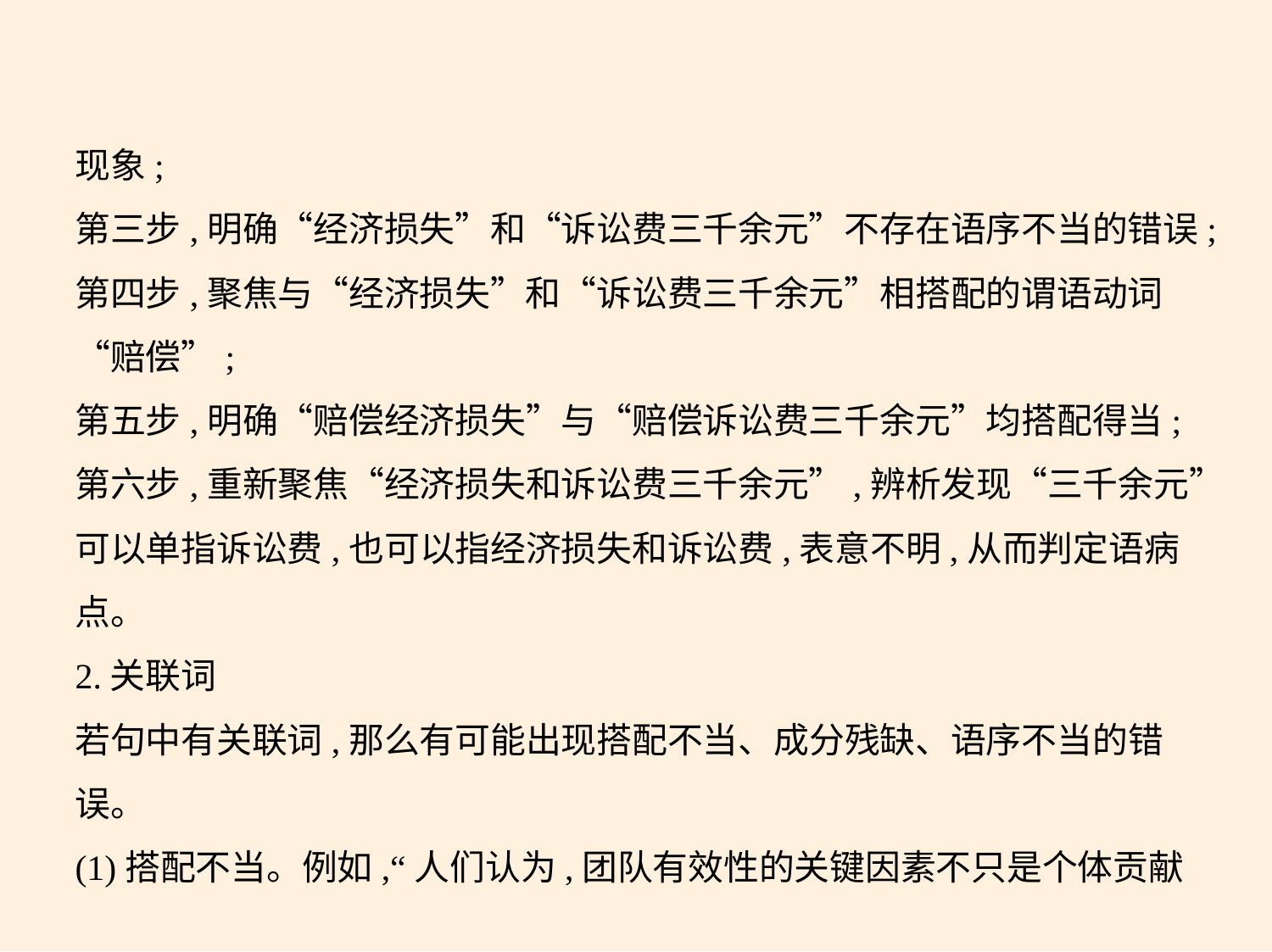

现象;
第三步,明确“经济损失”和“诉讼费三千余元”不存在语序不当的错误;
第四步,聚焦与“经济损失”和“诉讼费三千余元”相搭配的谓语动词
“赔偿”;
第五步,明确“赔偿经济损失”与“赔偿诉讼费三千余元”均搭配得当;
第六步,重新聚焦“经济损失和诉讼费三千余元”,辨析发现“三千余元”
可以单指诉讼费,也可以指经济损失和诉讼费,表意不明,从而判定语病
点。
2.关联词
若句中有关联词,那么有可能出现搭配不当、成分残缺、语序不当的错
误。
(1)搭配不当。例如,“人们认为,团队有效性的关键因素不只是个体贡献